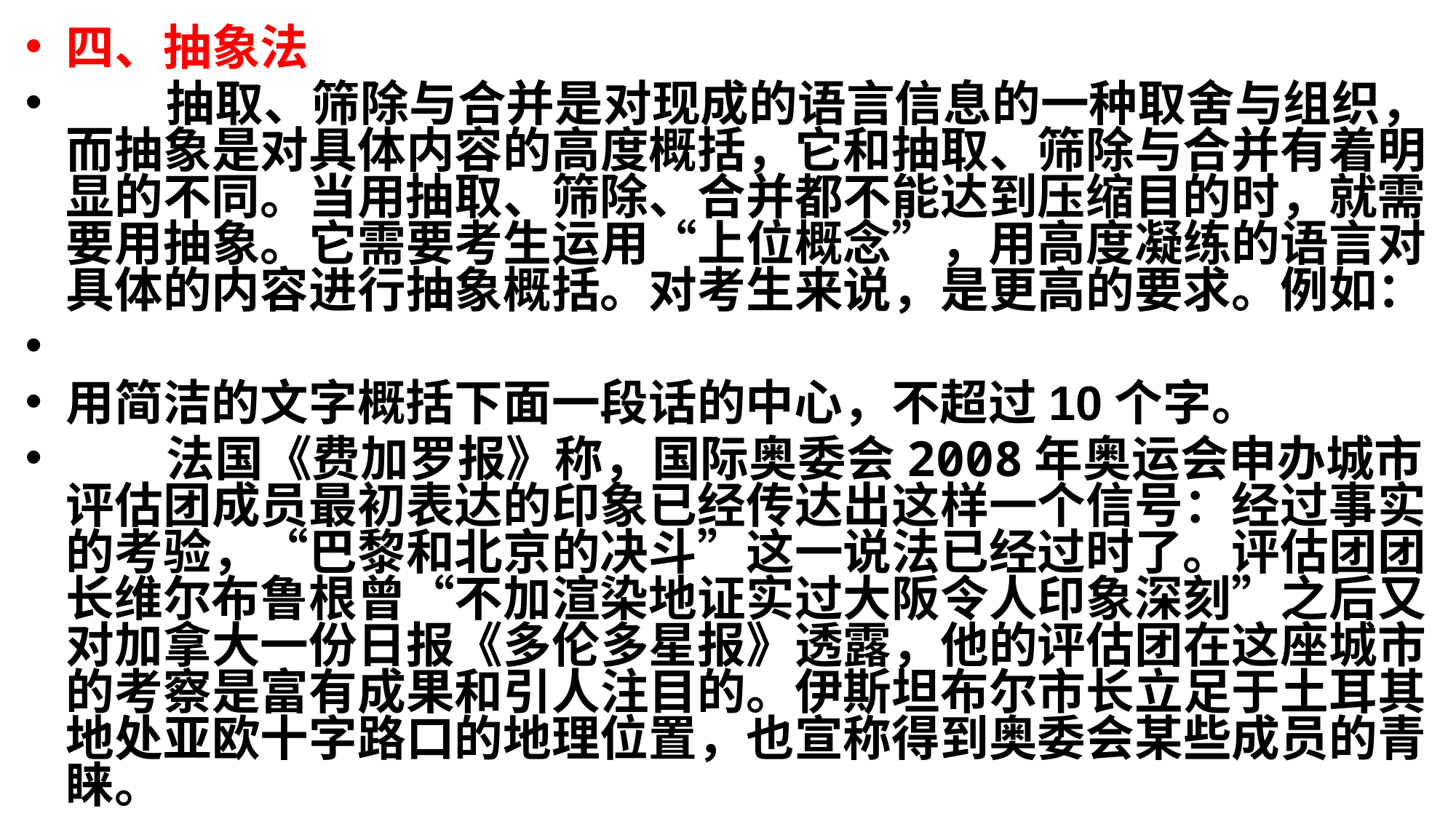

四、抽象法
        抽取、筛除与合并是对现成的语言信息的一种取舍与组织，而抽象是对具体内容的高度概括，它和抽取、筛除与合并有着明显的不同。当用抽取、筛除、合并都不能达到压缩目的时，就需要用抽象。它需要考生运用“上位概念”，用高度凝练的语言对具体的内容进行抽象概括。对考生来说，是更高的要求。例如：

用简洁的文字概括下面一段话的中心，不超过10个字。
        法国《费加罗报》称，国际奥委会2008年奥运会申办城市评估团成员最初表达的印象已经传达出这样一个信号：经过事实的考验，“巴黎和北京的决斗”这一说法已经过时了。评估团团长维尔布鲁根曾“不加渲染地证实过大阪令人印象深刻”之后又对加拿大一份日报《多伦多星报》透露，他的评估团在这座城市的考察是富有成果和引人注目的。伊斯坦布尔市长立足于土耳其地处亚欧十字路口的地理位置，也宣称得到奥委会某些成员的青睐。